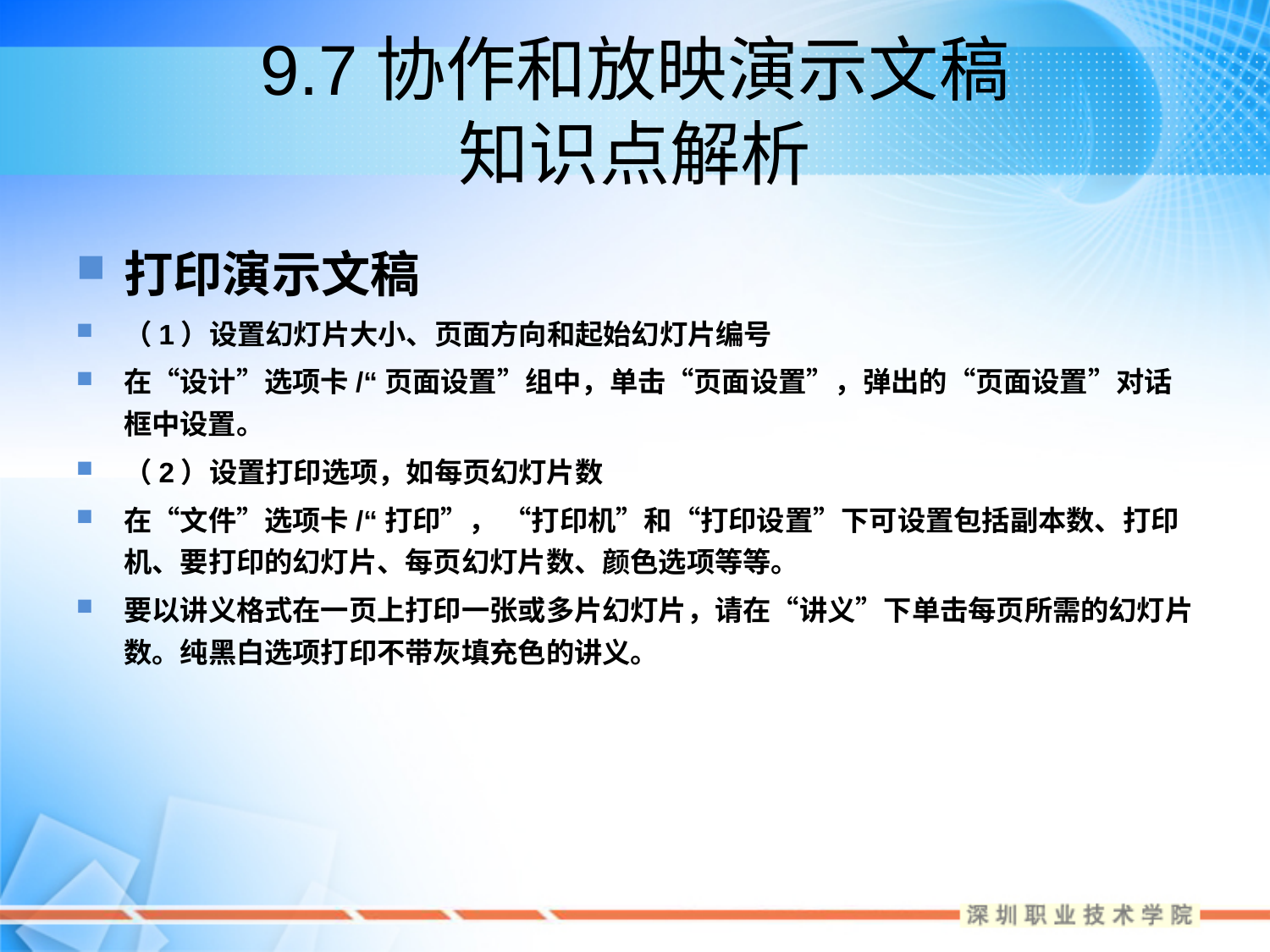

# 9.7协作和放映演示文稿 知识点解析
打印演示文稿
（1）设置幻灯片大小、页面方向和起始幻灯片编号
在“设计”选项卡/“页面设置”组中，单击“页面设置”，弹出的“页面设置”对话框中设置。
（2）设置打印选项，如每页幻灯片数
在“文件”选项卡/“打印”， “打印机”和“打印设置”下可设置包括副本数、打印机、要打印的幻灯片、每页幻灯片数、颜色选项等等。
要以讲义格式在一页上打印一张或多片幻灯片，请在“讲义”下单击每页所需的幻灯片数。纯黑白选项打印不带灰填充色的讲义。